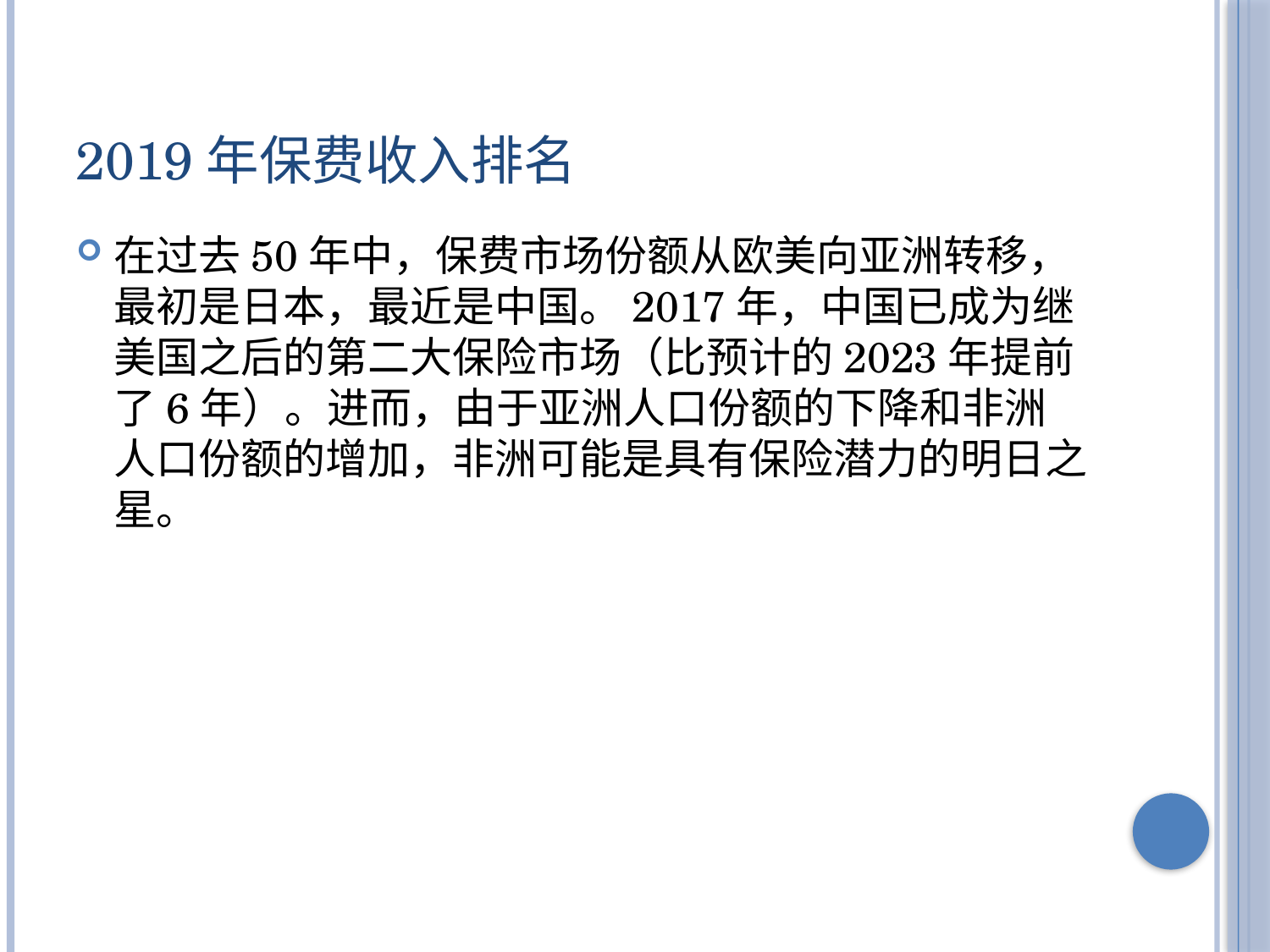

# 2019年保费收入排名
在过去50年中，保费市场份额从欧美向亚洲转移，最初是日本，最近是中国。2017年，中国已成为继美国之后的第二大保险市场（比预计的2023年提前了6年）。进而，由于亚洲人口份额的下降和非洲人口份额的增加，非洲可能是具有保险潜力的明日之星。